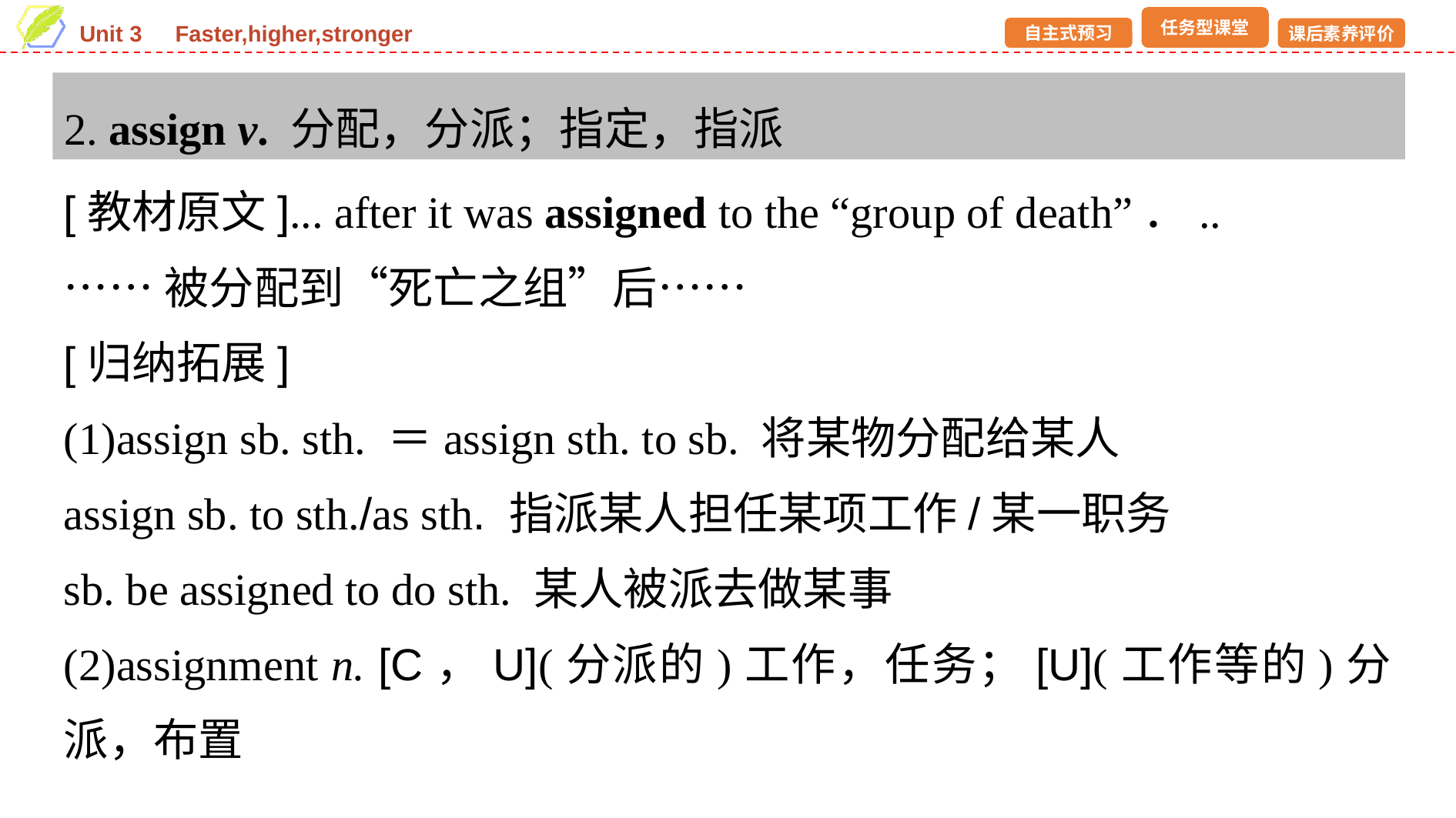

2. assign v. 分配，分派；指定，指派
[教材原文]... after it was assigned to the “group of death”．..
……被分配到“死亡之组”后……
[归纳拓展]
(1)assign sb. sth. ＝assign sth. to sb. 将某物分配给某人
assign sb. to sth./as sth. 指派某人担任某项工作/某一职务
sb. be assigned to do sth. 某人被派去做某事
(2)assignment n. [C，U](分派的)工作，任务；[U](工作等的)分派，布置